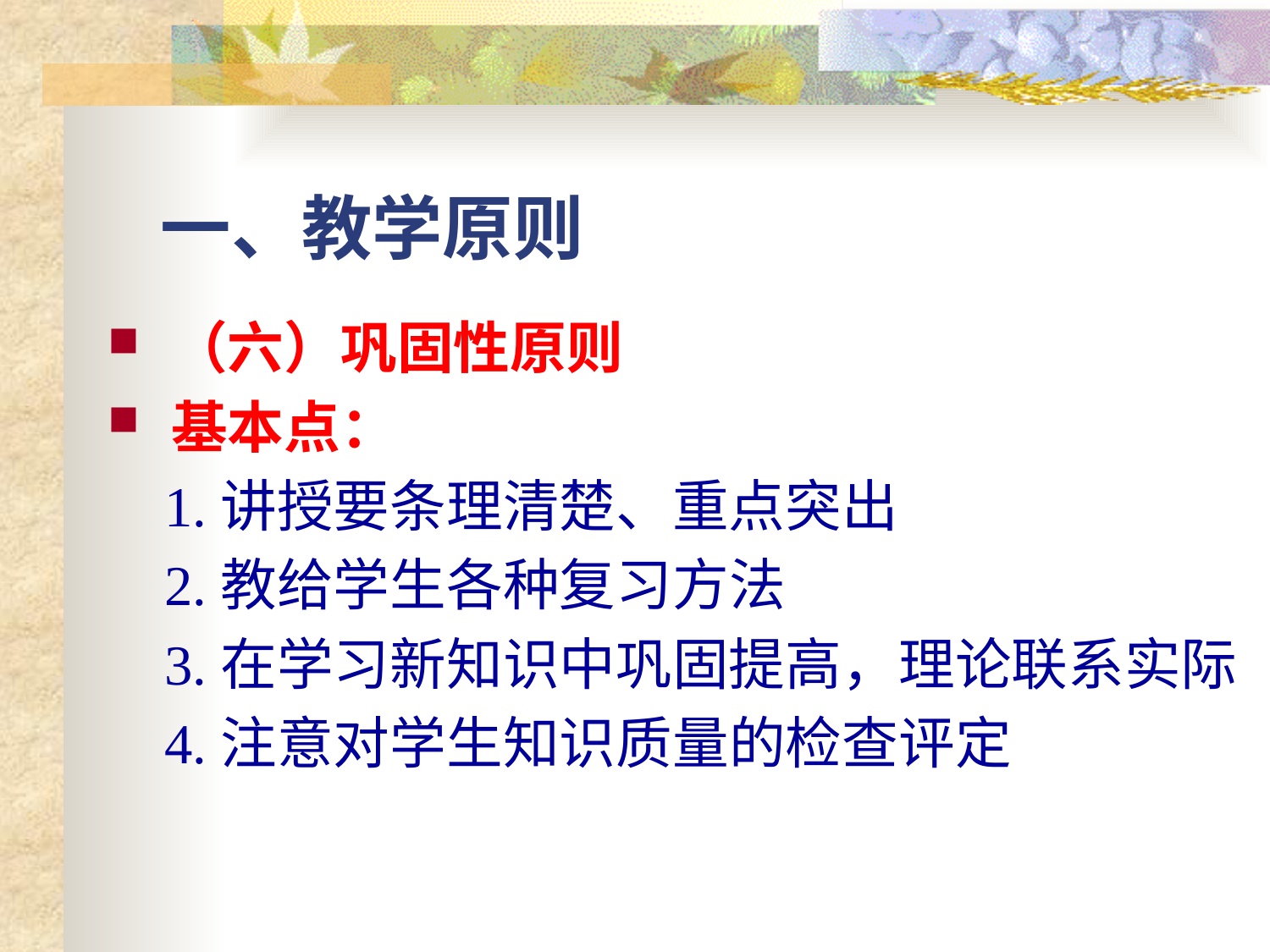

# 一、教学原则
（六）巩固性原则
基本点：
    1.讲授要条理清楚、重点突出
    2.教给学生各种复习方法
    3.在学习新知识中巩固提高，理论联系实际
    4.注意对学生知识质量的检查评定